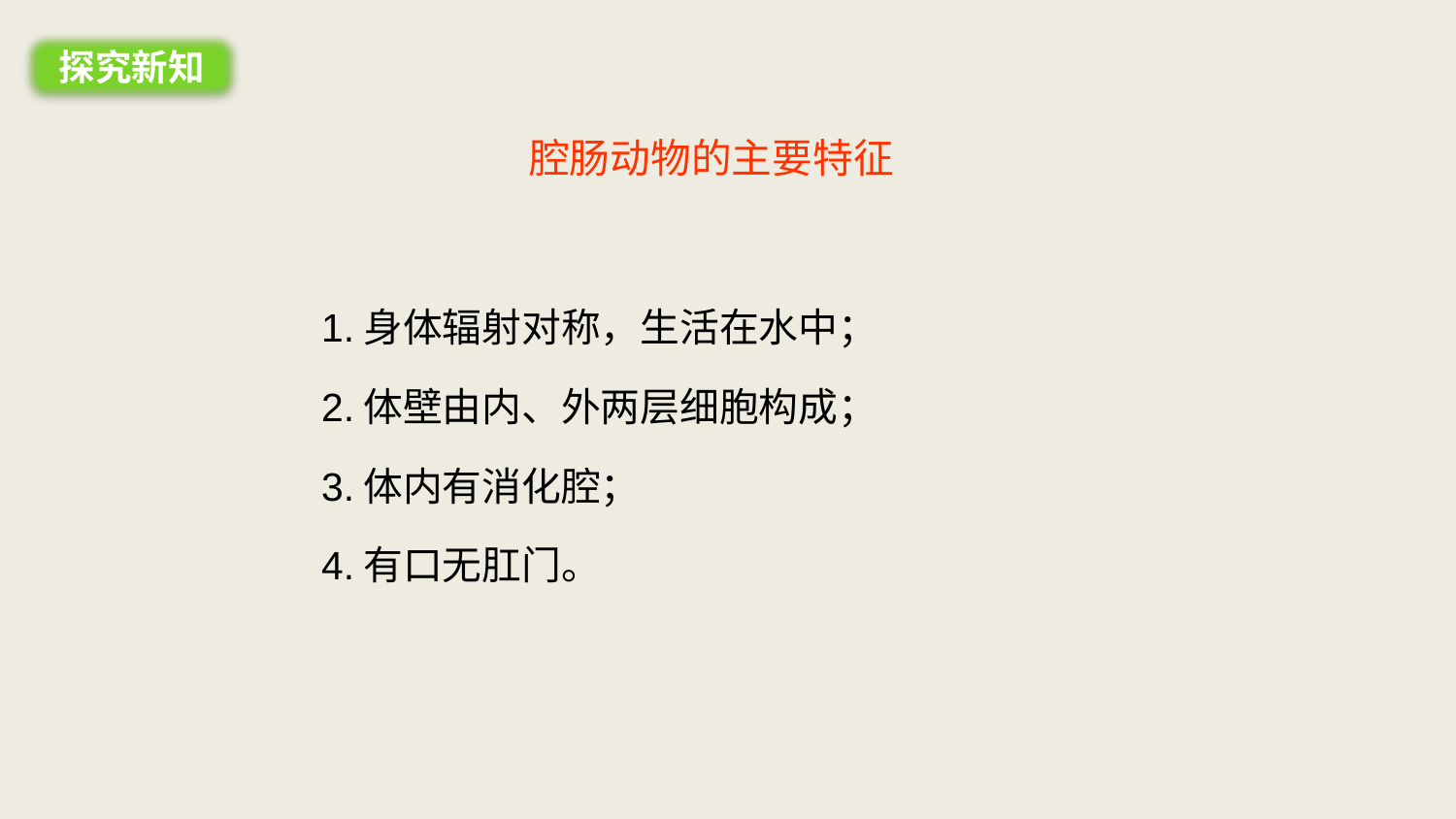

探究新知
# 腔肠动物的主要特征
1.身体辐射对称，生活在水中；
2.体壁由内、外两层细胞构成；
3.体内有消化腔；
4.有口无肛门。